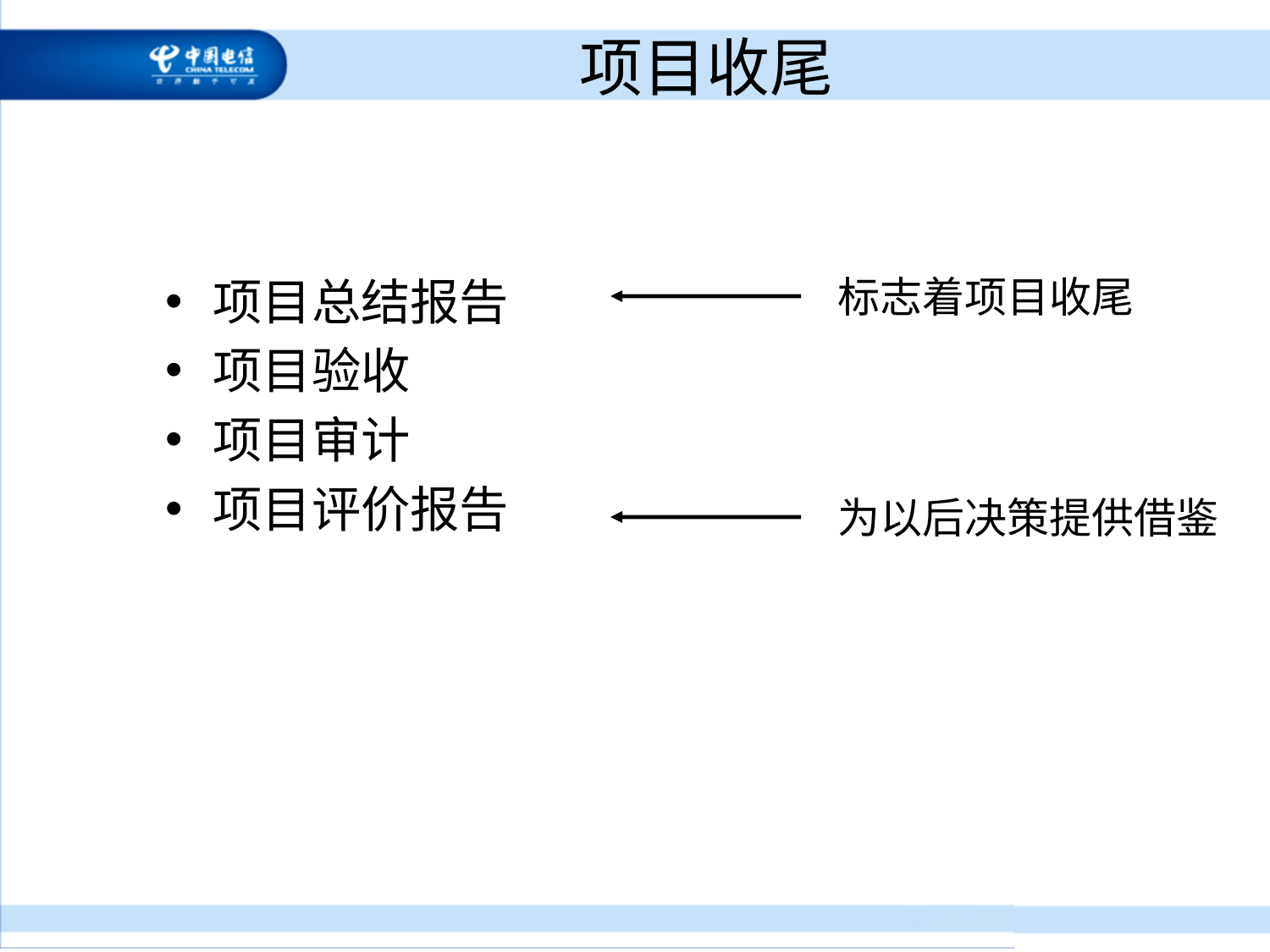

# 项目收尾
项目总结报告
项目验收
项目审计
项目评价报告

标志着项目收尾

为以后决策提供借鉴